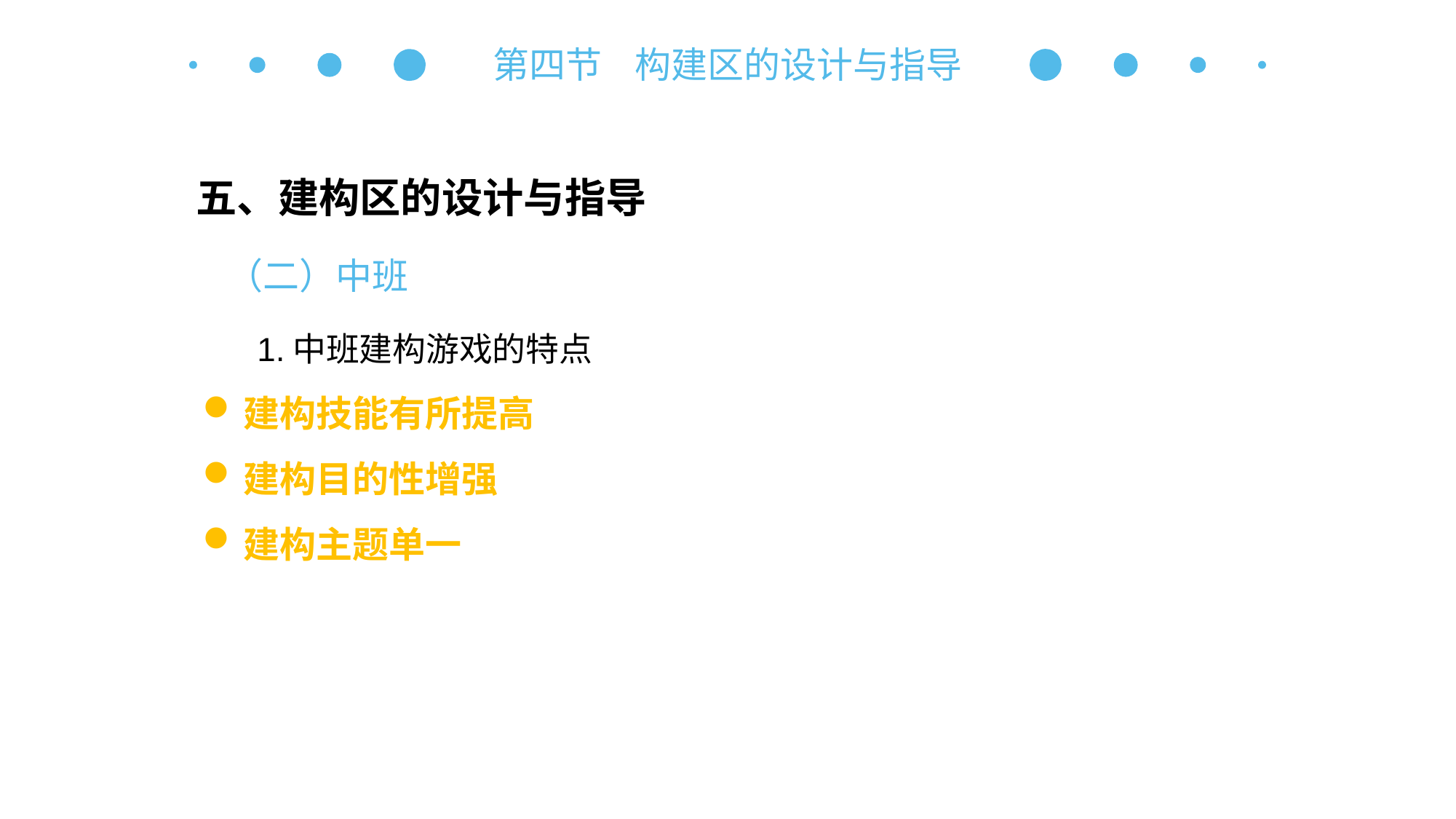

第四节    构建区的设计与指导

五、建构区的设计与指导
（二）中班
1.中班建构游戏的特点
建构技能有所提高
建构目的性增强
建构主题单一